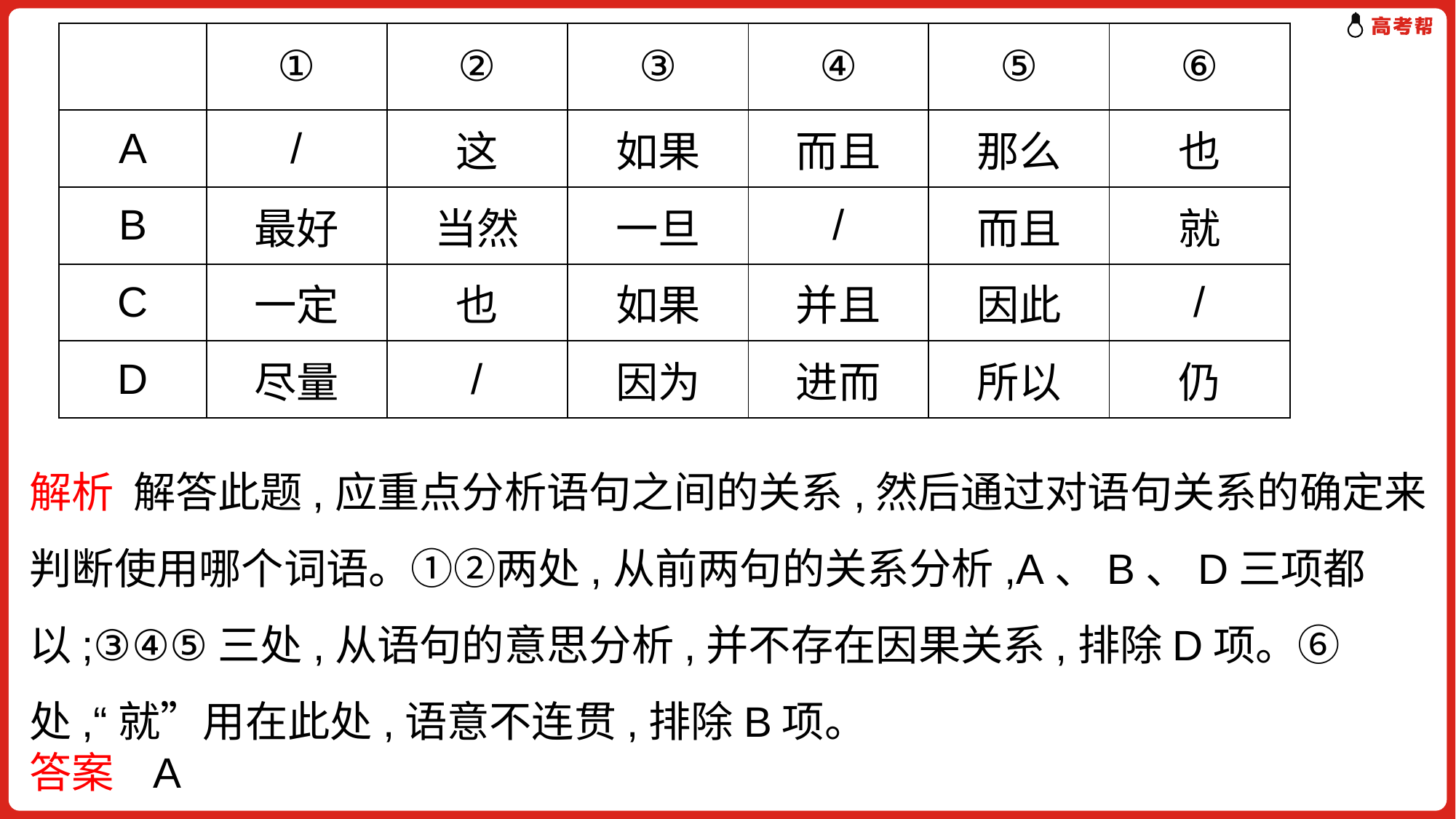

|  | ① | ② | ③ | ④ | ⑤ | ⑥ |
| --- | --- | --- | --- | --- | --- | --- |
| A | / | 这 | 如果 | 而且 | 那么 | 也 |
| B | 最好 | 当然 | 一旦 | / | 而且 | 就 |
| C | 一定 | 也 | 如果 | 并且 | 因此 | / |
| D | 尽量 | / | 因为 | 进而 | 所以 | 仍 |

解析  解答此题,应重点分析语句之间的关系,然后通过对语句关系的确定来判断使用哪个词语。①②两处,从前两句的关系分析,A、B、D三项都以;③④⑤三处,从语句的意思分析,并不存在因果关系,排除D项。⑥处,“就”用在此处,语意不连贯,排除B项。
答案   A